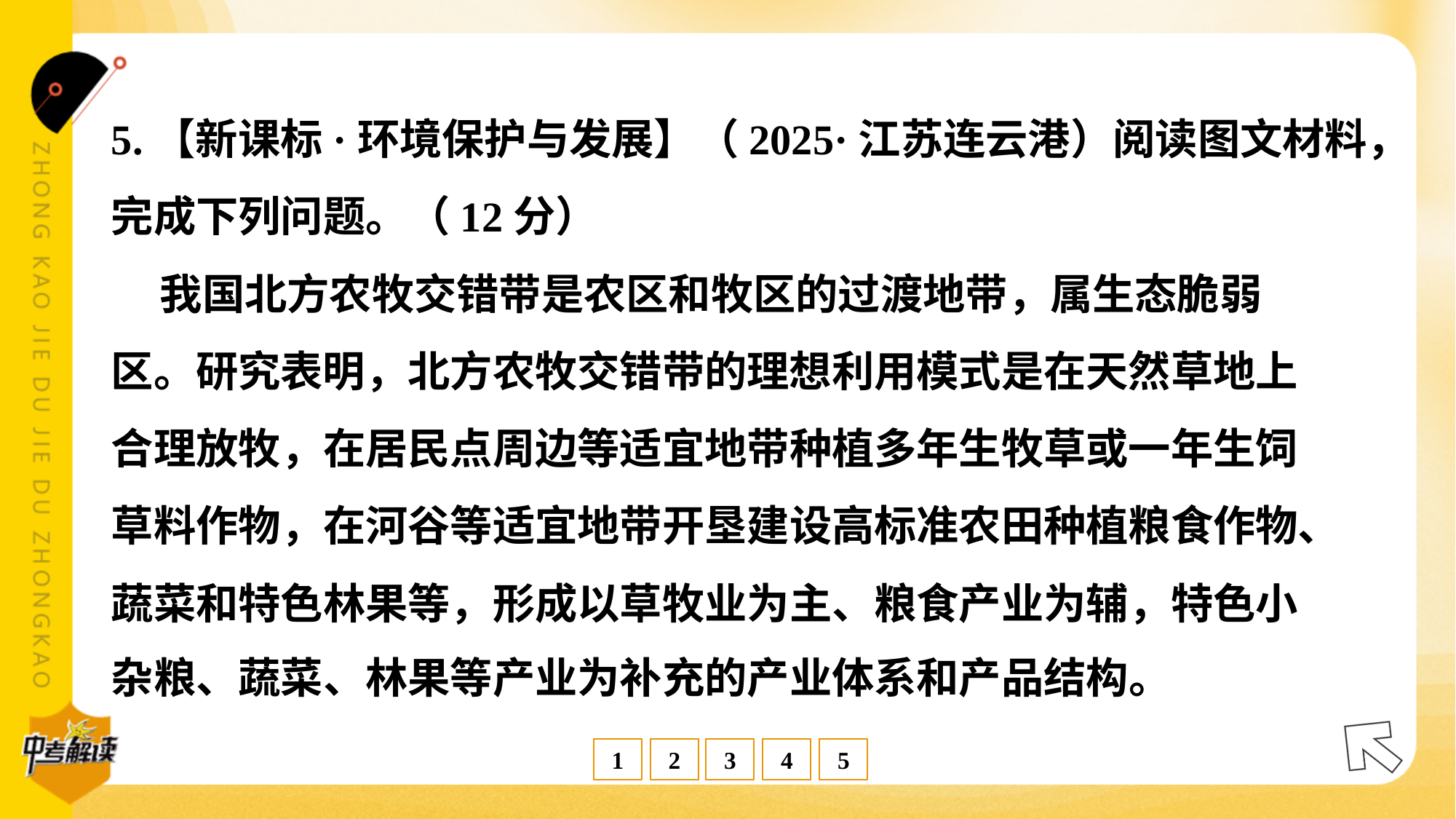

5.【新课标·环境保护与发展】（2025·江苏连云港）阅读图文材料，
完成下列问题。（12分）
    我国北方农牧交错带是农区和牧区的过渡地带，属生态脆弱
区。研究表明，北方农牧交错带的理想利用模式是在天然草地上
合理放牧，在居民点周边等适宜地带种植多年生牧草或一年生饲
草料作物，在河谷等适宜地带开垦建设高标准农田种植粮食作物、
蔬菜和特色林果等，形成以草牧业为主、粮食产业为辅，特色小
杂粮、蔬菜、林果等产业为补充的产业体系和产品结构。#1.1